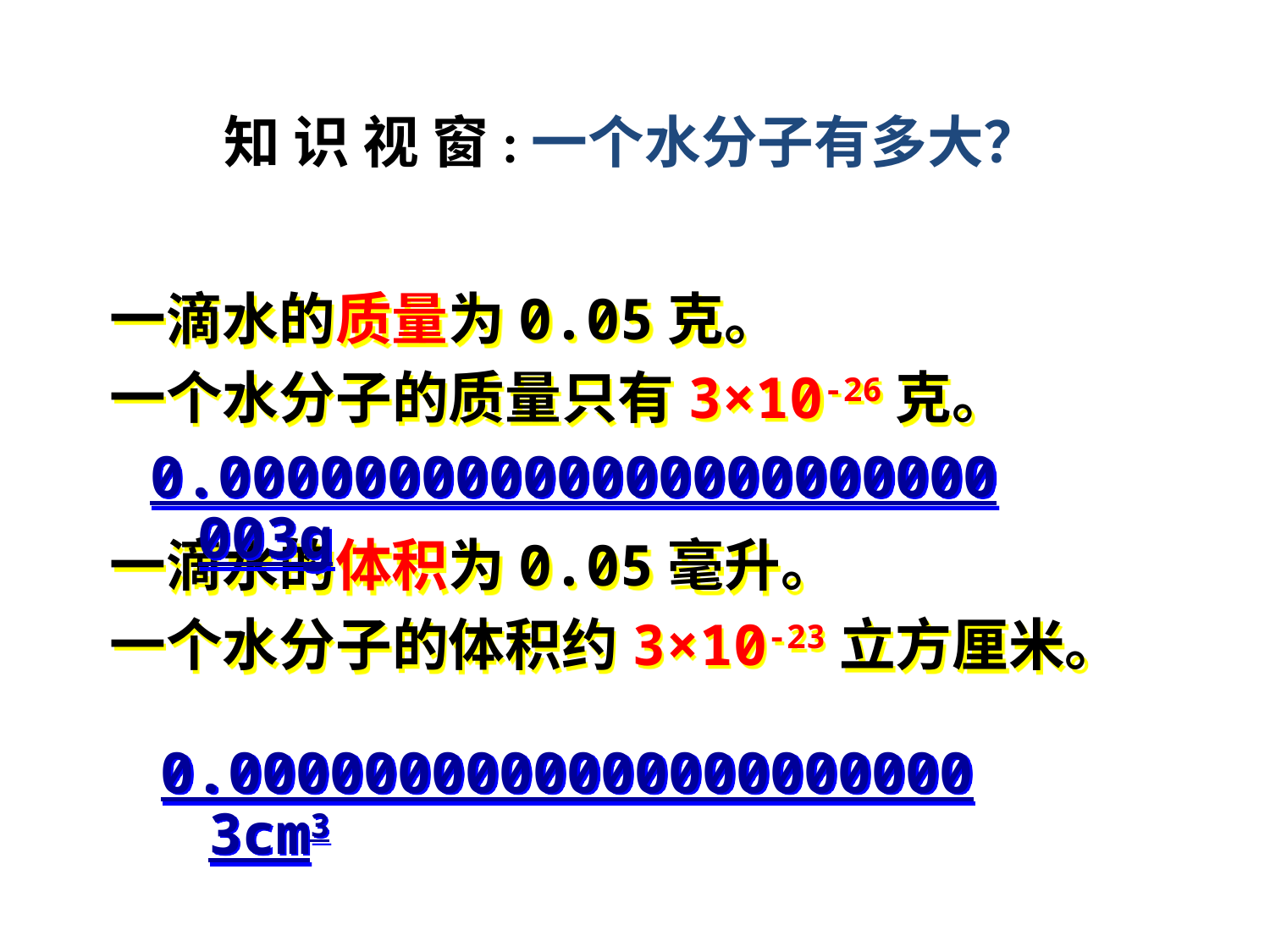

知 识 视 窗:一个水分子有多大？
一滴水的质量为0.05克。
一个水分子的质量只有3×10-26克。

一滴水的体积为0.05毫升。
一个水分子的体积约3×10-23立方厘米。

0.00000000000000000000000003g

0.00000000000000000000003cm3